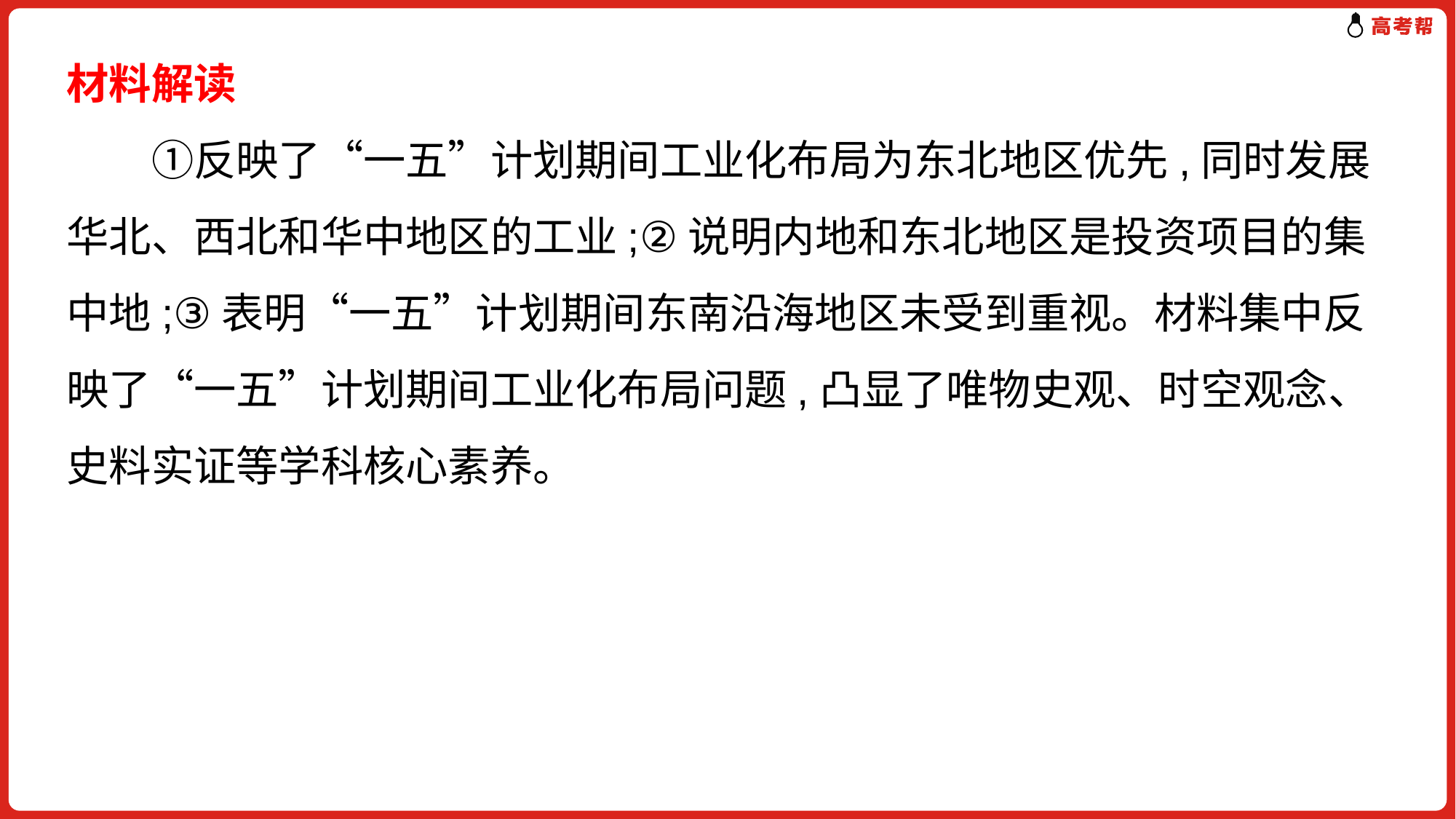

材料解读
　　①反映了“一五”计划期间工业化布局为东北地区优先,同时发展华北、西北和华中地区的工业;②说明内地和东北地区是投资项目的集中地;③表明“一五”计划期间东南沿海地区未受到重视。材料集中反映了“一五”计划期间工业化布局问题,凸显了唯物史观、时空观念、史料实证等学科核心素养。